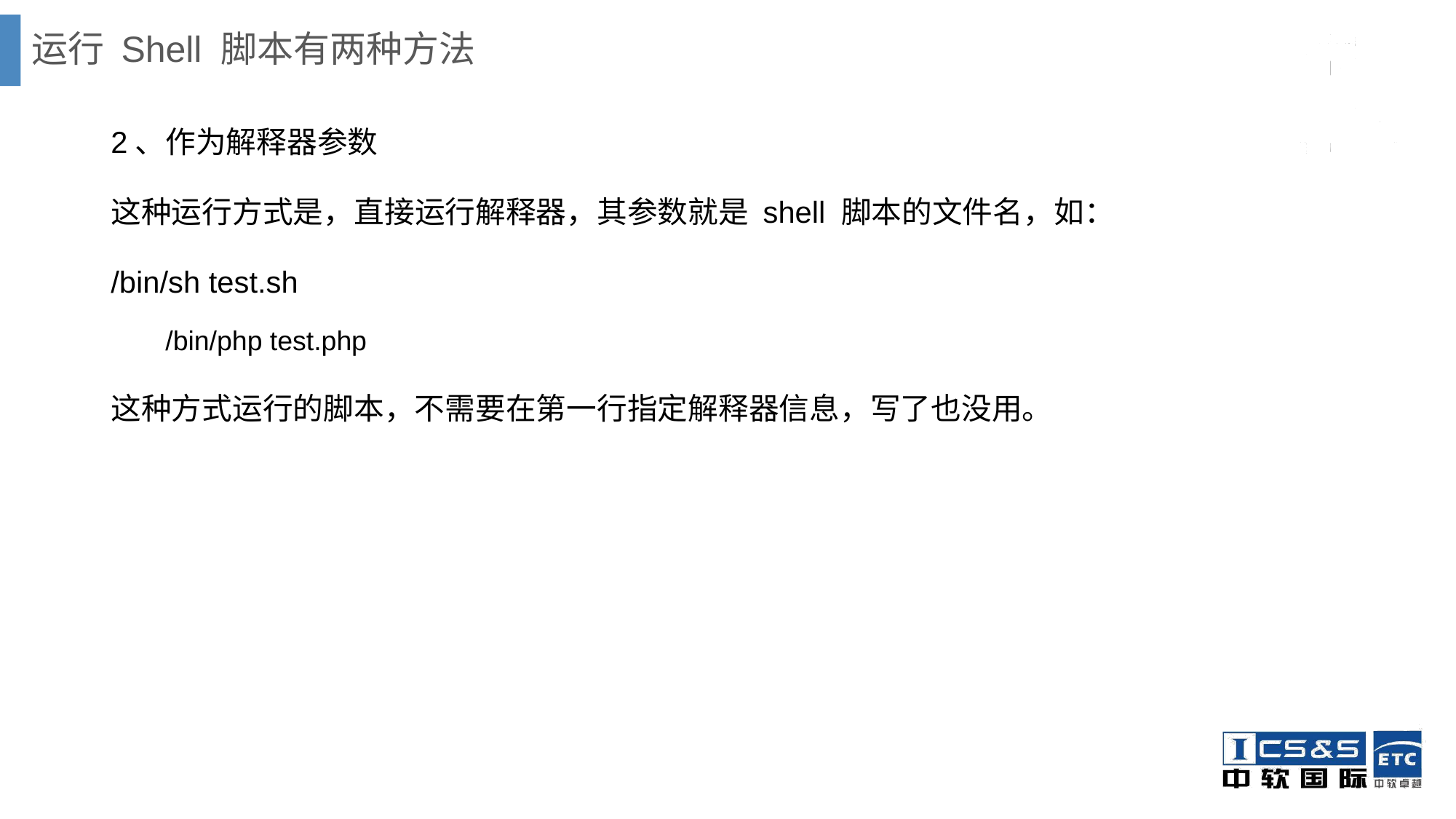

# 运行 Shell 脚本有两种方法
2、作为解释器参数
这种运行方式是，直接运行解释器，其参数就是 shell 脚本的文件名，如：
/bin/sh test.sh
/bin/php test.php
这种方式运行的脚本，不需要在第一行指定解释器信息，写了也没用。